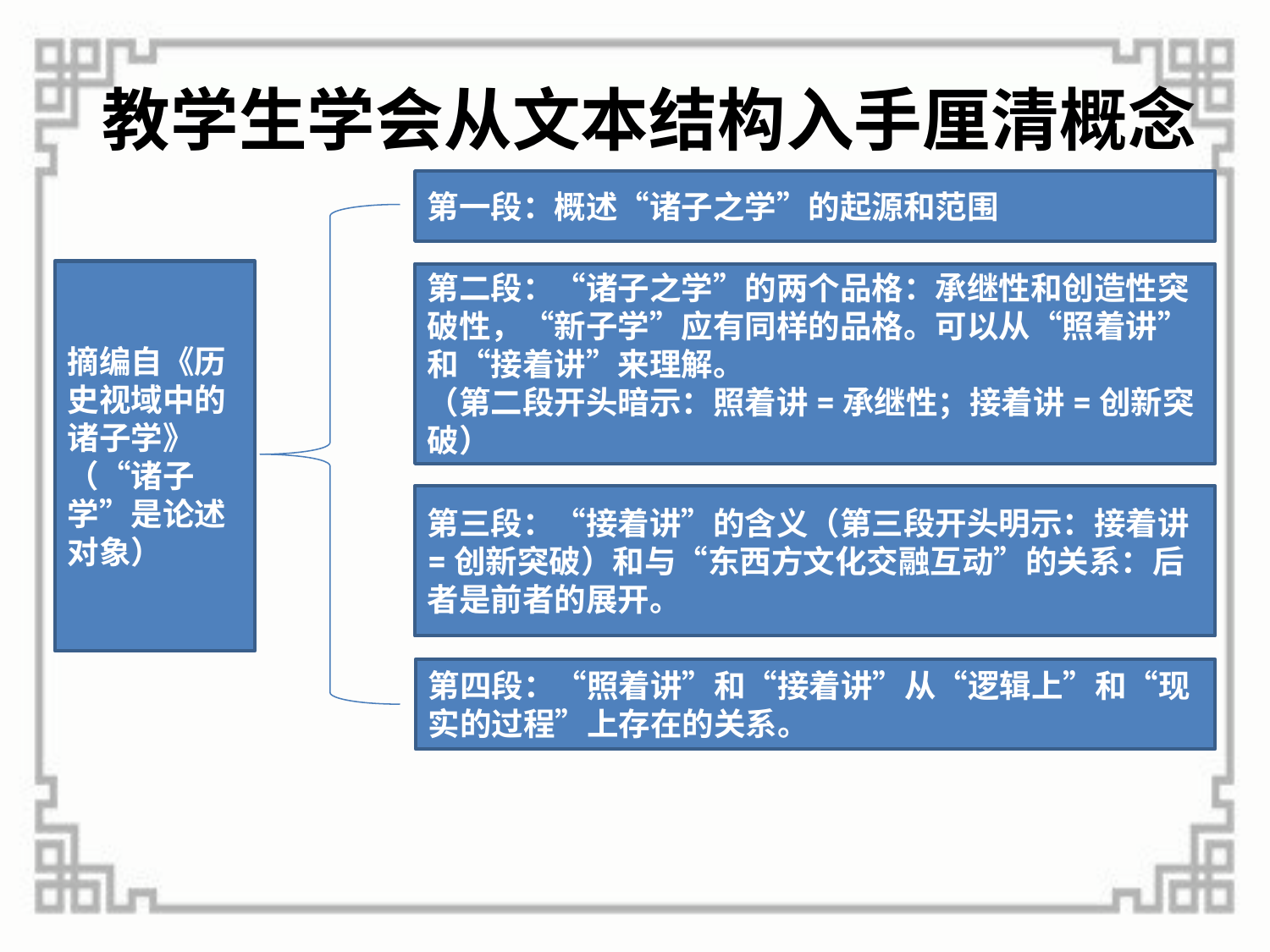

# 教学生学会从文本结构入手厘清概念
第一段：概述“诸子之学”的起源和范围

摘编自《历史视域中的诸子学》（“诸子学”是论述对象）
第二段：“诸子之学”的两个品格：承继性和创造性突破性，“新子学”应有同样的品格。可以从“照着讲”和“接着讲”来理解。
（第二段开头暗示：照着讲=承继性；接着讲=创新突破）
第三段：“接着讲”的含义（第三段开头明示：接着讲=创新突破）和与“东西方文化交融互动”的关系：后者是前者的展开。
第四段：“照着讲”和“接着讲”从“逻辑上”和“现实的过程”上存在的关系。